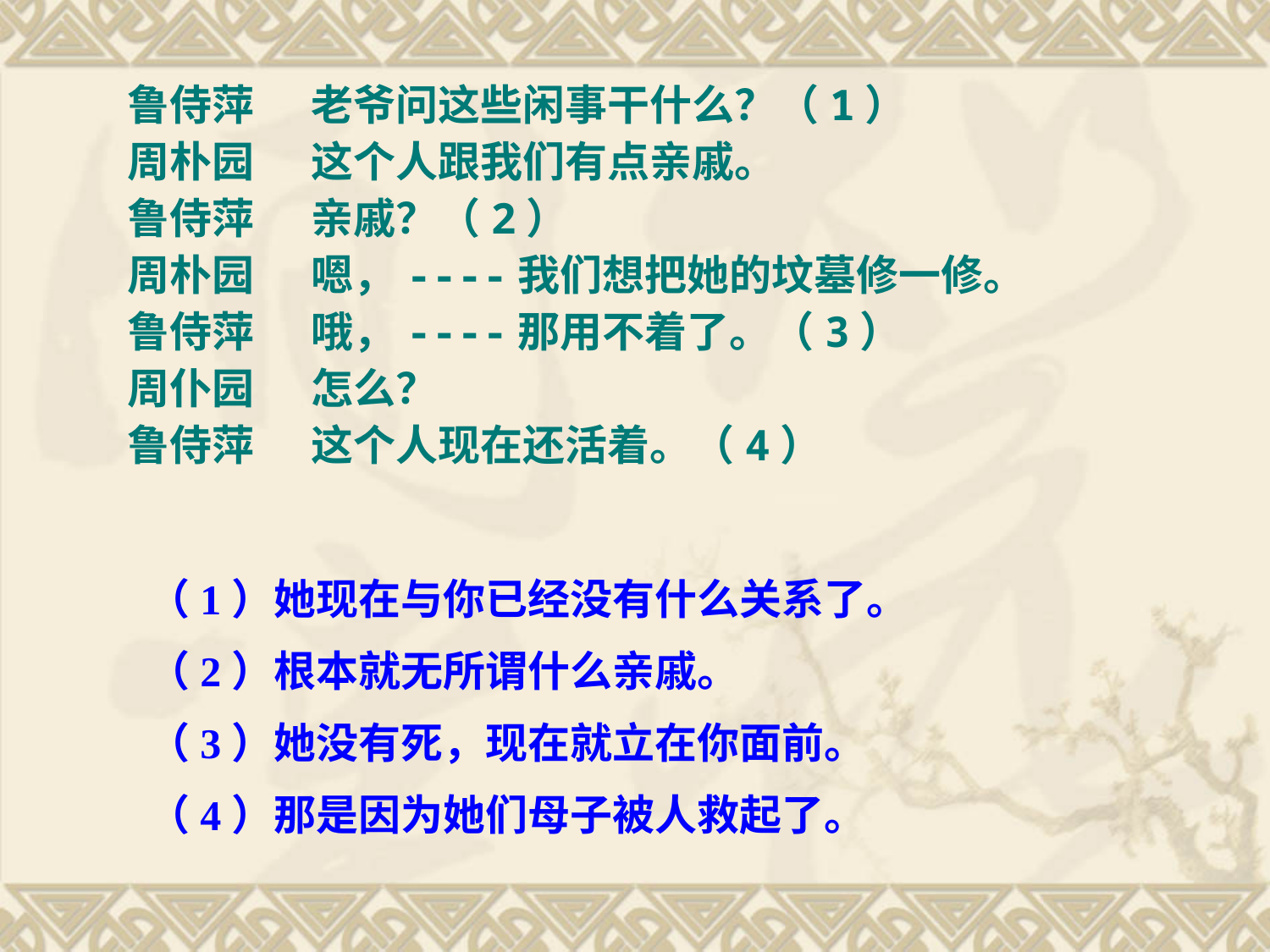

鲁侍萍      老爷问这些闲事干什么？（1）
周朴园      这个人跟我们有点亲戚。
鲁侍萍      亲戚？（2）
周朴园      嗯，----我们想把她的坟墓修一修。
鲁侍萍      哦，----那用不着了。（3）
周仆园      怎么？
鲁侍萍      这个人现在还活着。（4）
（1）她现在与你已经没有什么关系了。
（2）根本就无所谓什么亲戚。
（3）她没有死，现在就立在你面前。
（4）那是因为她们母子被人救起了。